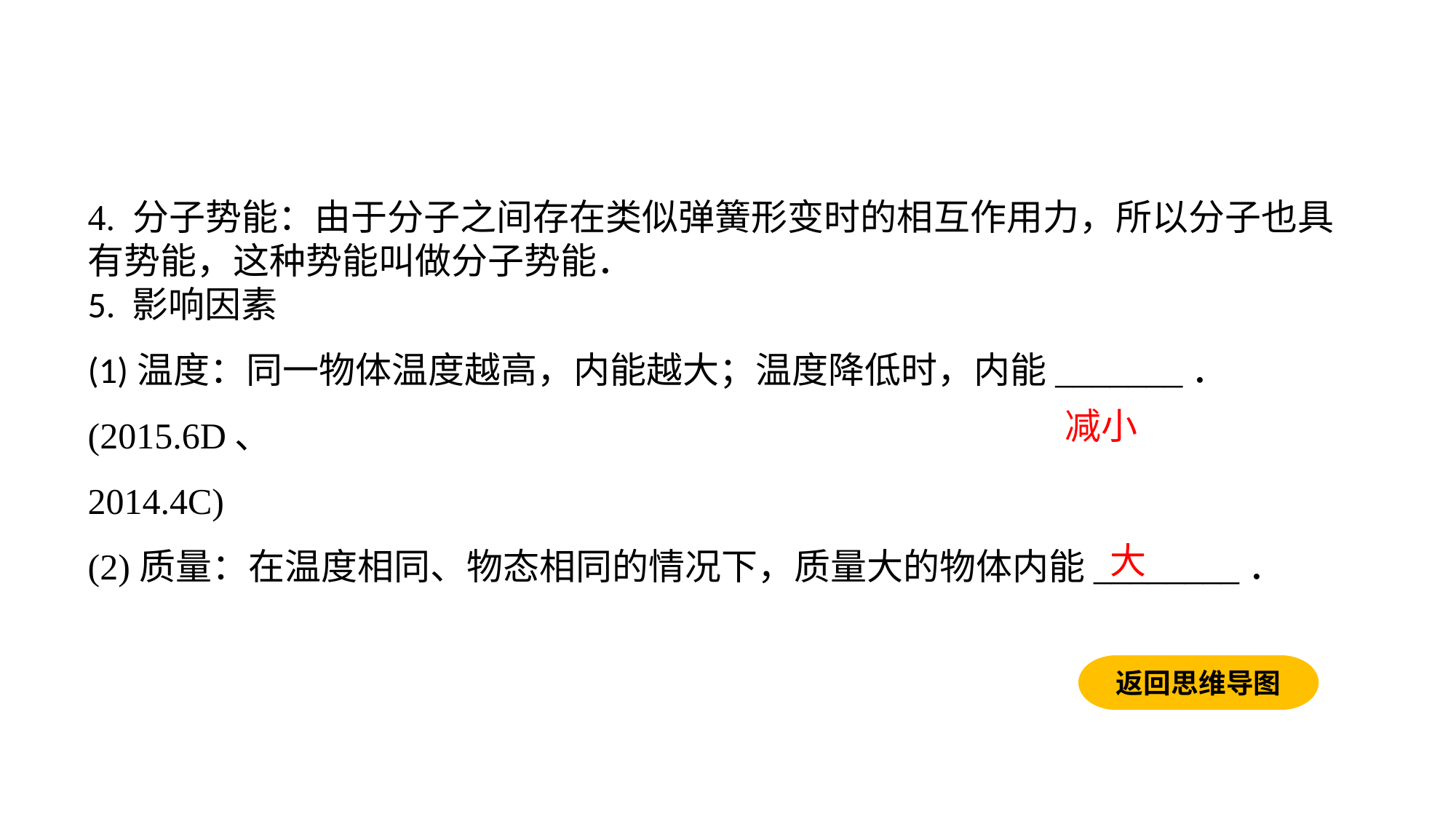

4. 分子势能：由于分子之间存在类似弹簧形变时的相互作用力，所以分子也具有势能，这种势能叫做分子势能．5. 影响因素(1)温度：同一物体温度越高，内能越大；温度降低时，内能_______．(2015.6D、
2014.4C)(2)质量：在温度相同、物态相同的情况下，质量大的物体内能________．
减小
大
返回思维导图